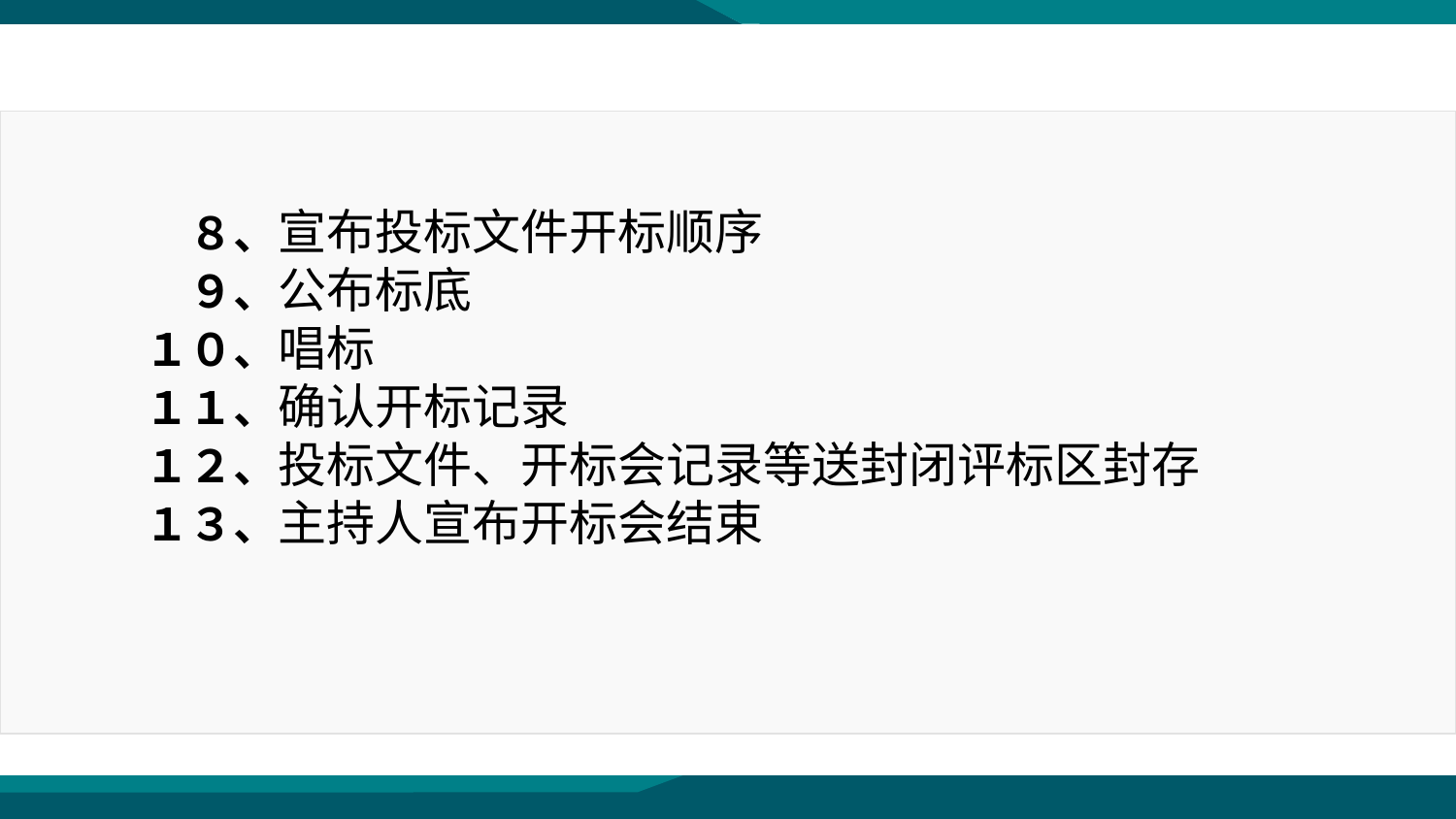

８、宣布投标文件开标顺序
　９、公布标底
１０、唱标
１１、确认开标记录
１２、投标文件、开标会记录等送封闭评标区封存
１３、主持人宣布开标会结束